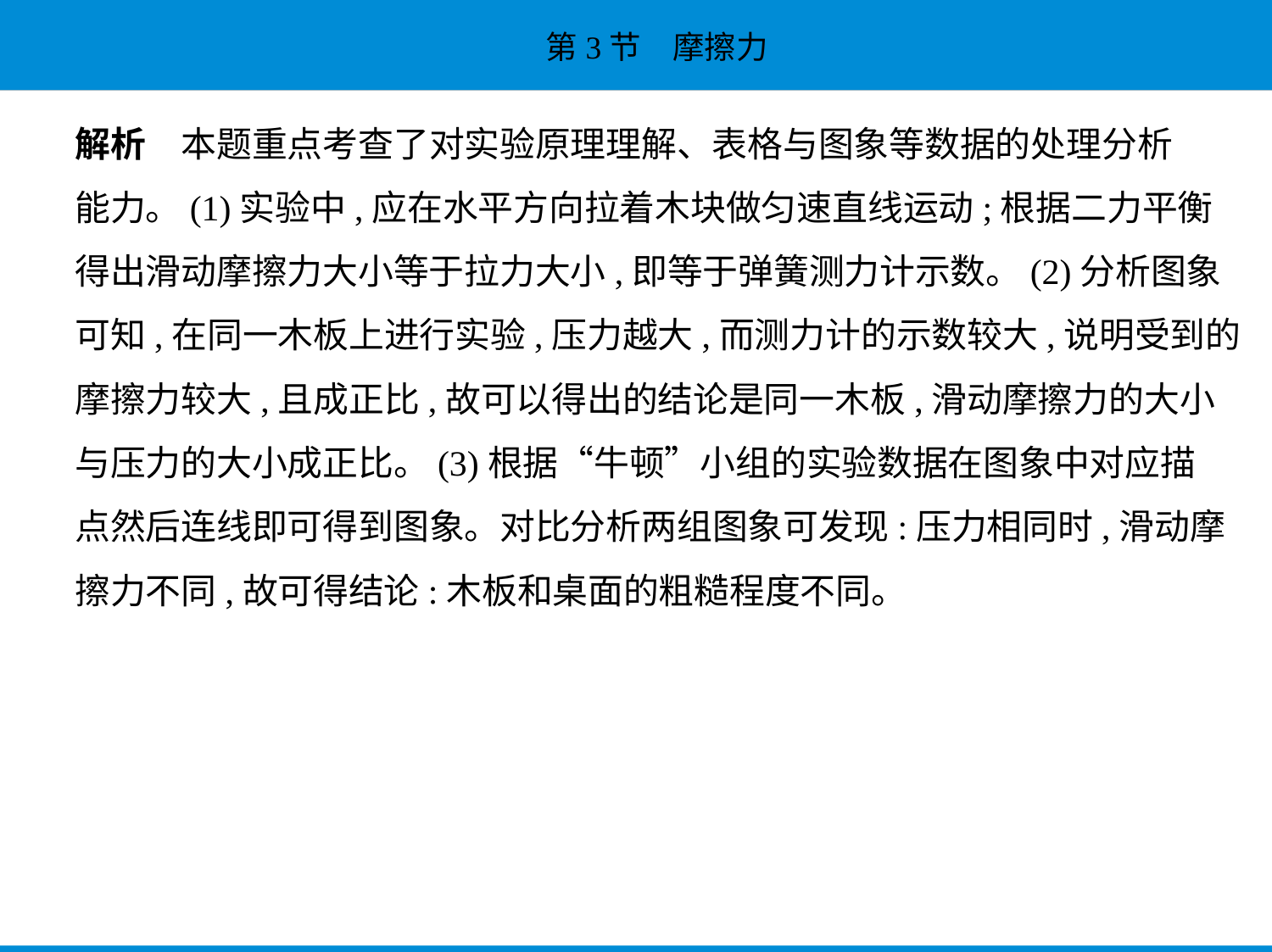

解析　本题重点考查了对实验原理理解、表格与图象等数据的处理分析
能力。(1)实验中,应在水平方向拉着木块做匀速直线运动;根据二力平衡
得出滑动摩擦力大小等于拉力大小,即等于弹簧测力计示数。(2)分析图象
可知,在同一木板上进行实验,压力越大,而测力计的示数较大,说明受到的
摩擦力较大,且成正比,故可以得出的结论是同一木板,滑动摩擦力的大小
与压力的大小成正比。(3)根据“牛顿”小组的实验数据在图象中对应描
点然后连线即可得到图象。对比分析两组图象可发现:压力相同时,滑动摩
擦力不同,故可得结论:木板和桌面的粗糙程度不同。